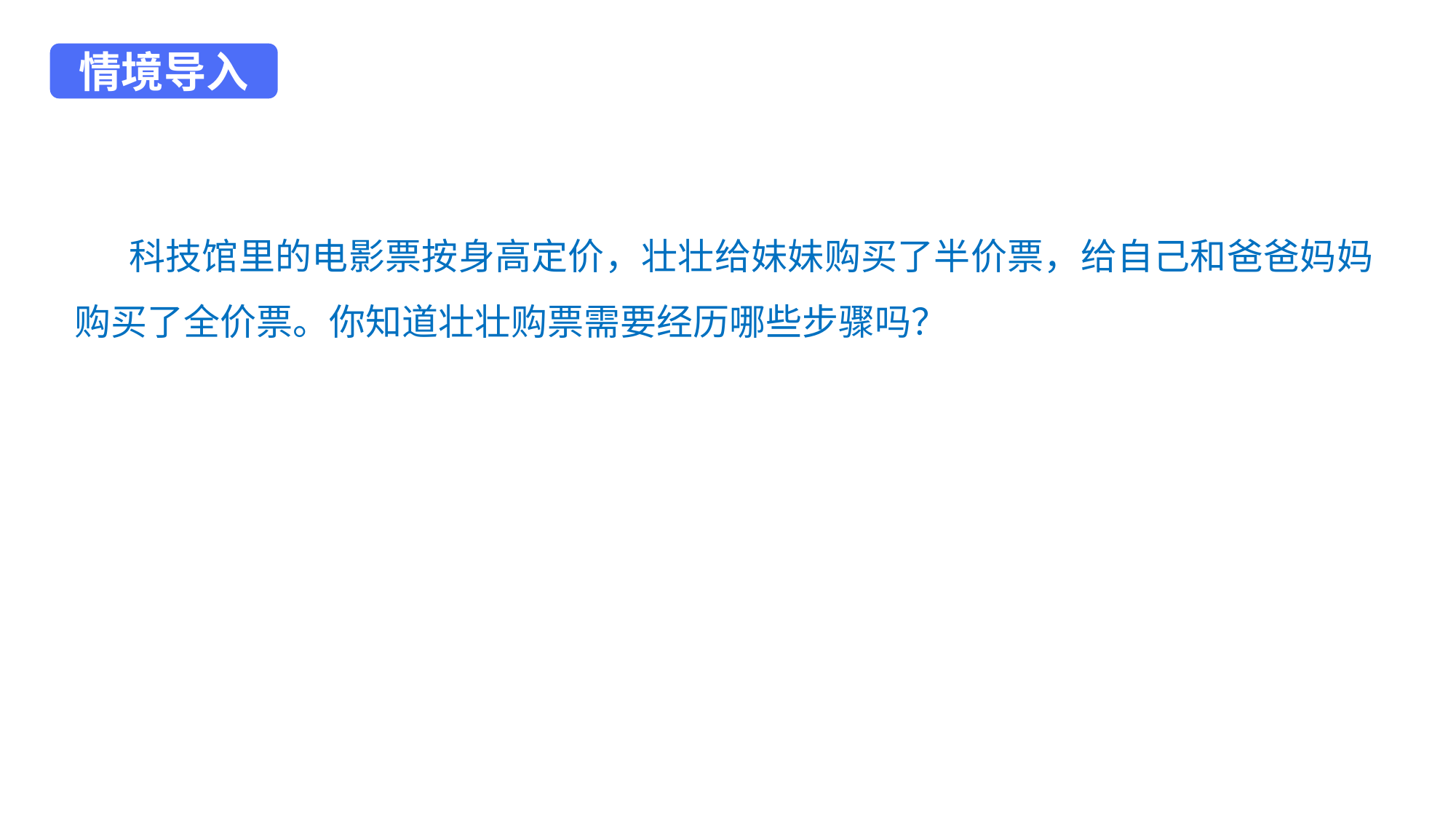

情境导入
科技馆里的电影票按身高定价，壮壮给妹妹购买了半价票，给自己和爸爸妈妈购买了全价票。你知道壮壮购票需要经历哪些步骤吗？